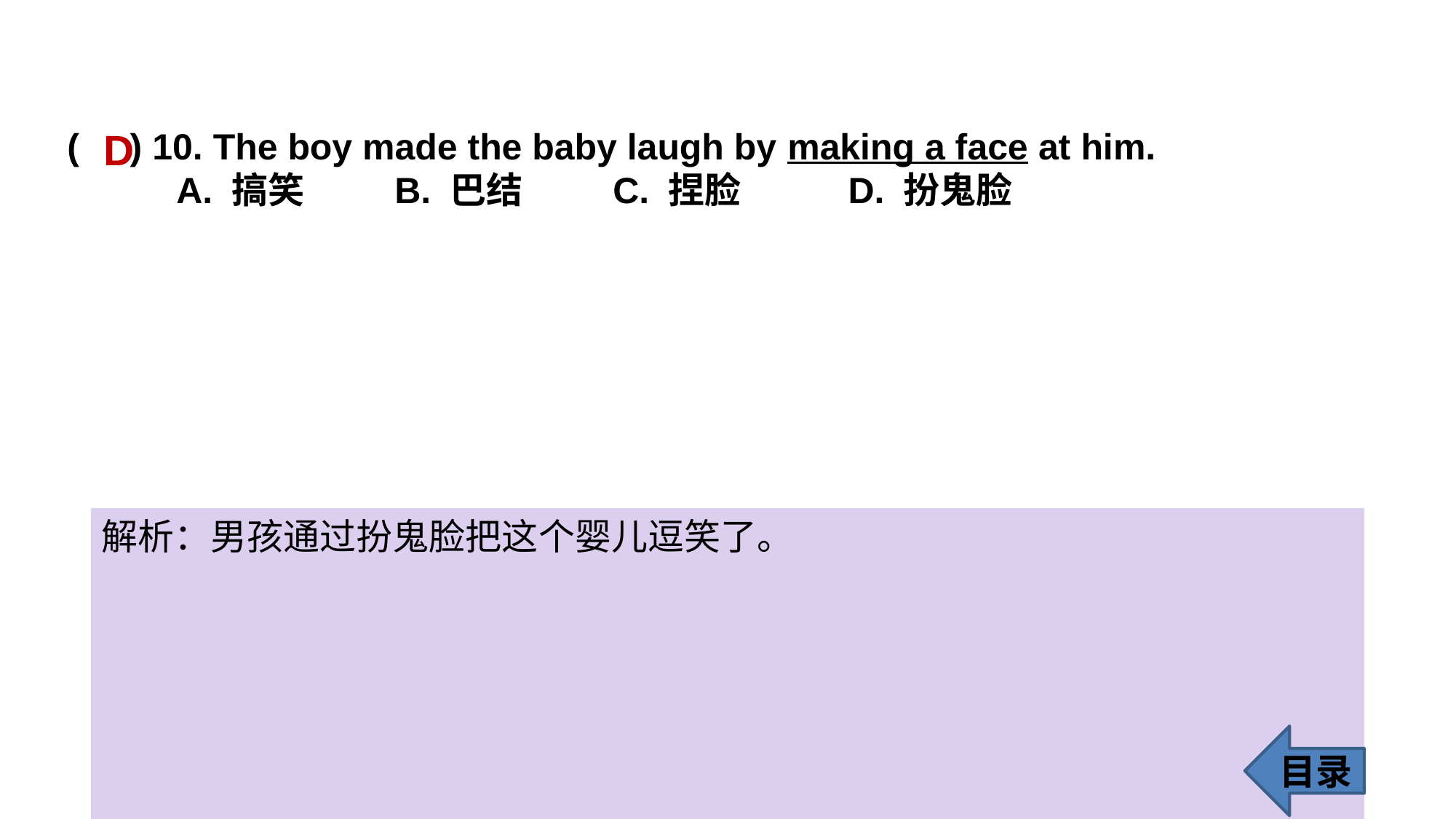

D
(     ) 10. The boy made the baby laugh by making a face at him.
	A. 搞笑 	B. 巴结 	C. 捏脸	 D. 扮鬼脸
解析：男孩通过扮鬼脸把这个婴儿逗笑了。

目录
16